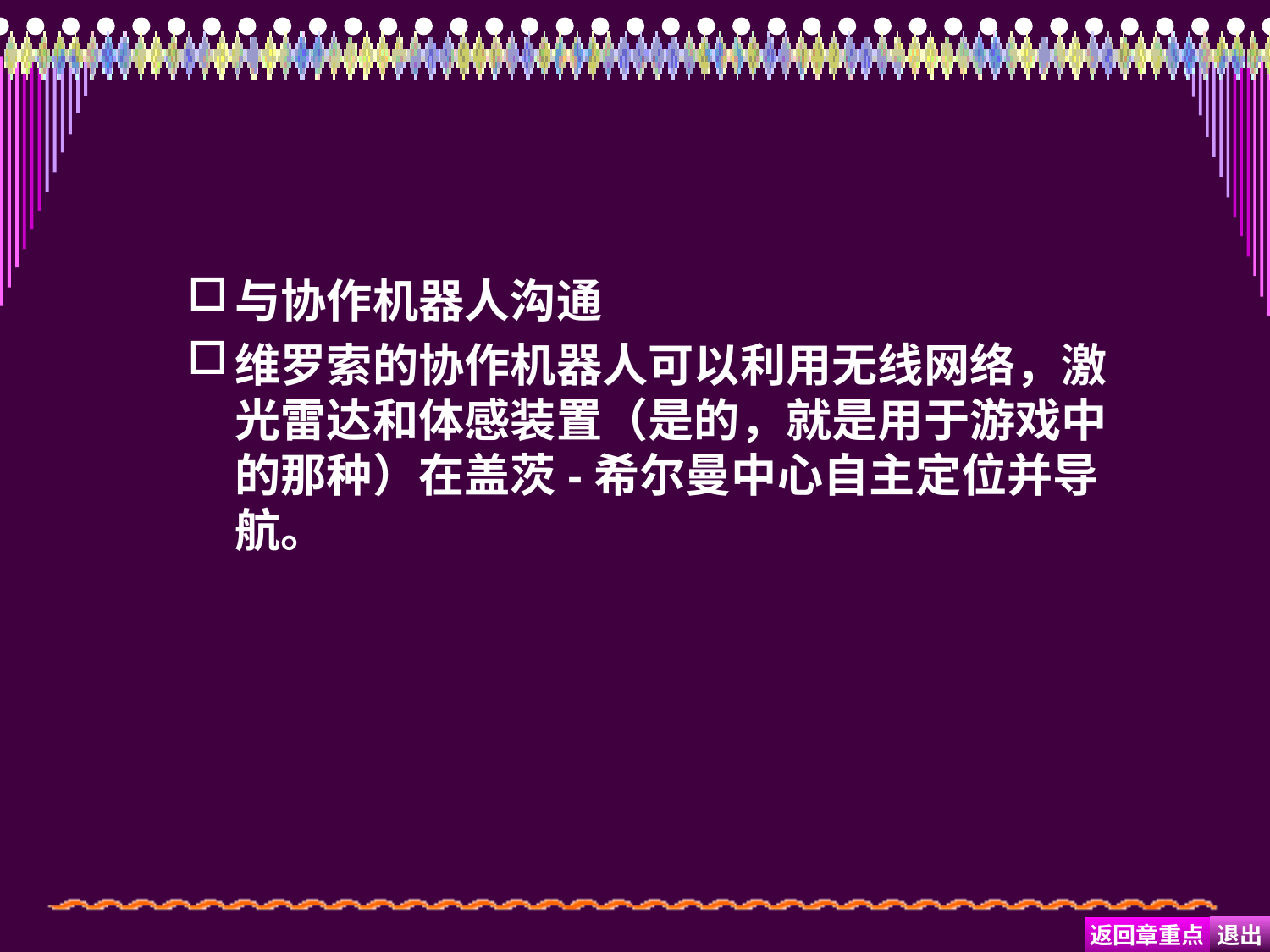

#
与协作机器人沟通
维罗索的协作机器人可以利用无线网络，激光雷达和体感装置（是的，就是用于游戏中的那种）在盖茨-希尔曼中心自主定位并导航。